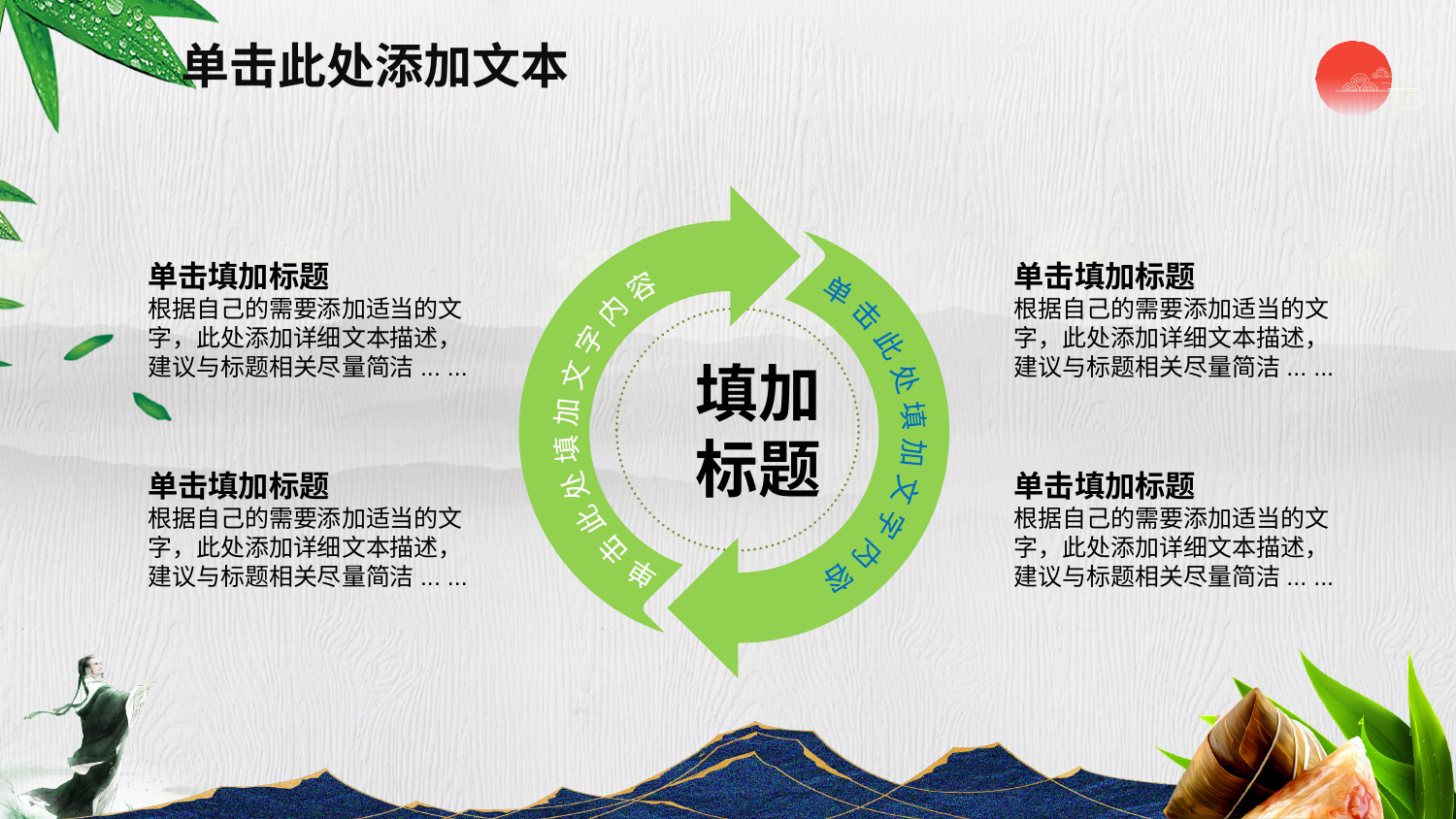

单击此处添加文本

       单击此处填加文字内容
       单击此处填加文字内容

填加
标题
单击填加标题
根据自己的需要添加适当的文字，此处添加详细文本描述，建议与标题相关尽量简洁... ...
单击填加标题
根据自己的需要添加适当的文字，此处添加详细文本描述，建议与标题相关尽量简洁... ...
单击填加标题
根据自己的需要添加适当的文字，此处添加详细文本描述，建议与标题相关尽量简洁... ...
单击填加标题
根据自己的需要添加适当的文字，此处添加详细文本描述，建议与标题相关尽量简洁... ...